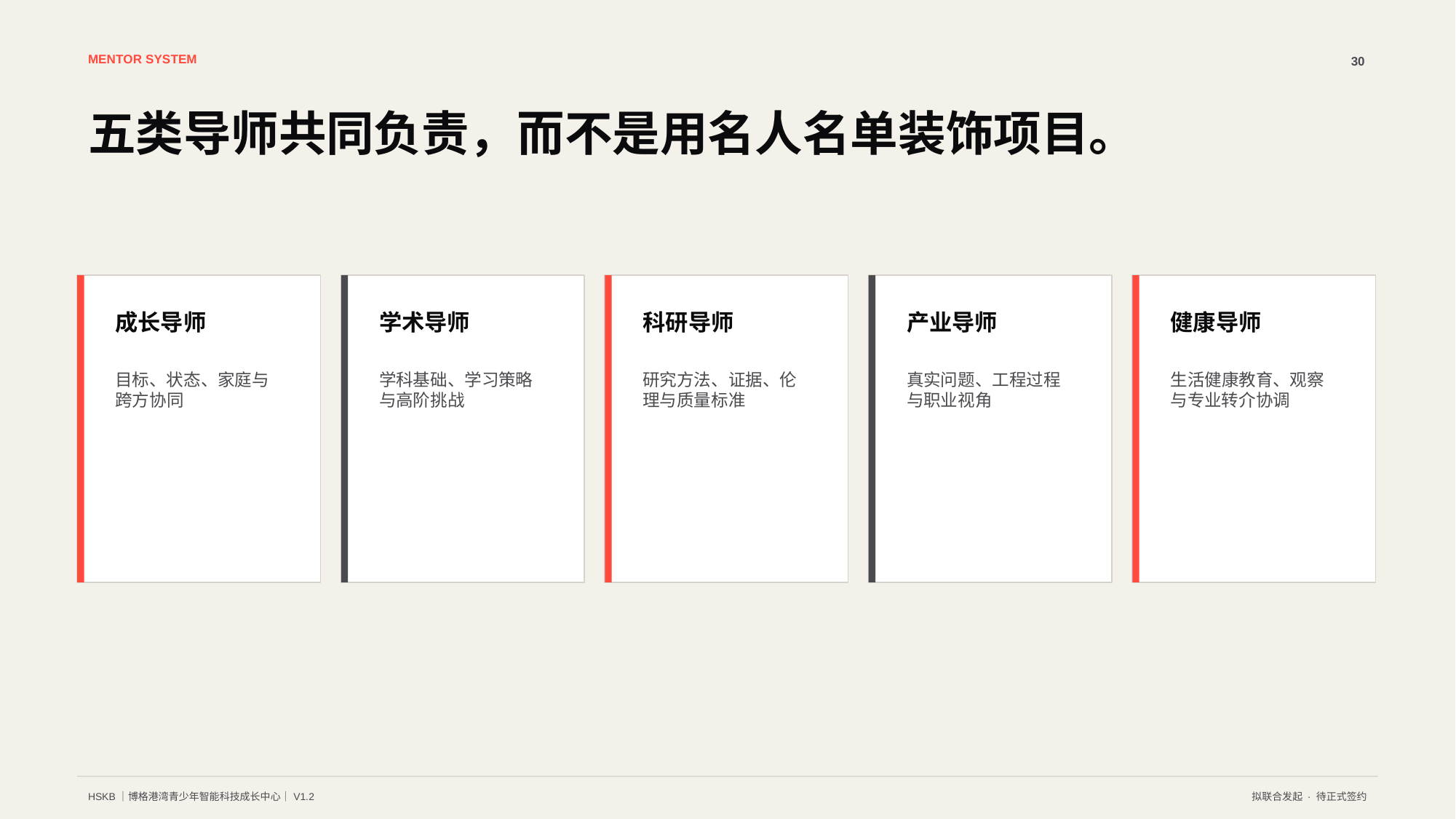

MENTOR SYSTEM
30
五类导师共同负责，而不是用名人名单装饰项目。

成长导师
学术导师
科研导师
产业导师
健康导师
目标、状态、家庭与跨方协同
学科基础、学习策略与高阶挑战
研究方法、证据、伦理与质量标准
真实问题、工程过程与职业视角
生活健康教育、观察与专业转介协调

HSKB｜博格港湾青少年智能科技成长中心｜V1.2
拟联合发起 · 待正式签约